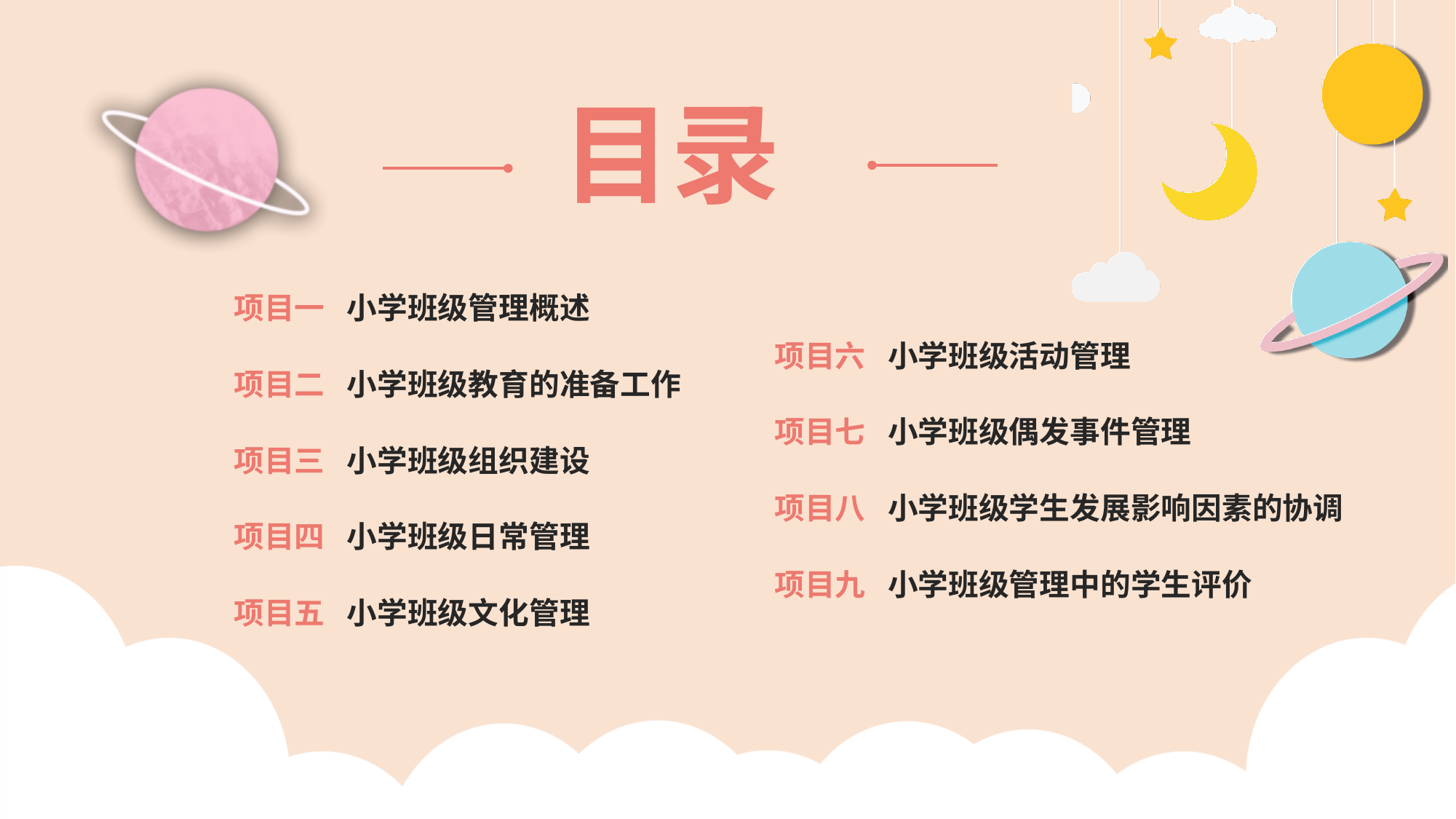

目录
项目一
小学班级管理概述
项目六
小学班级活动管理
项目二
小学班级教育的准备工作
项目七
小学班级偶发事件管理
项目三
小学班级组织建设
项目八
小学班级学生发展影响因素的协调
项目四
小学班级日常管理
项目九
小学班级管理中的学生评价
项目五
小学班级文化管理